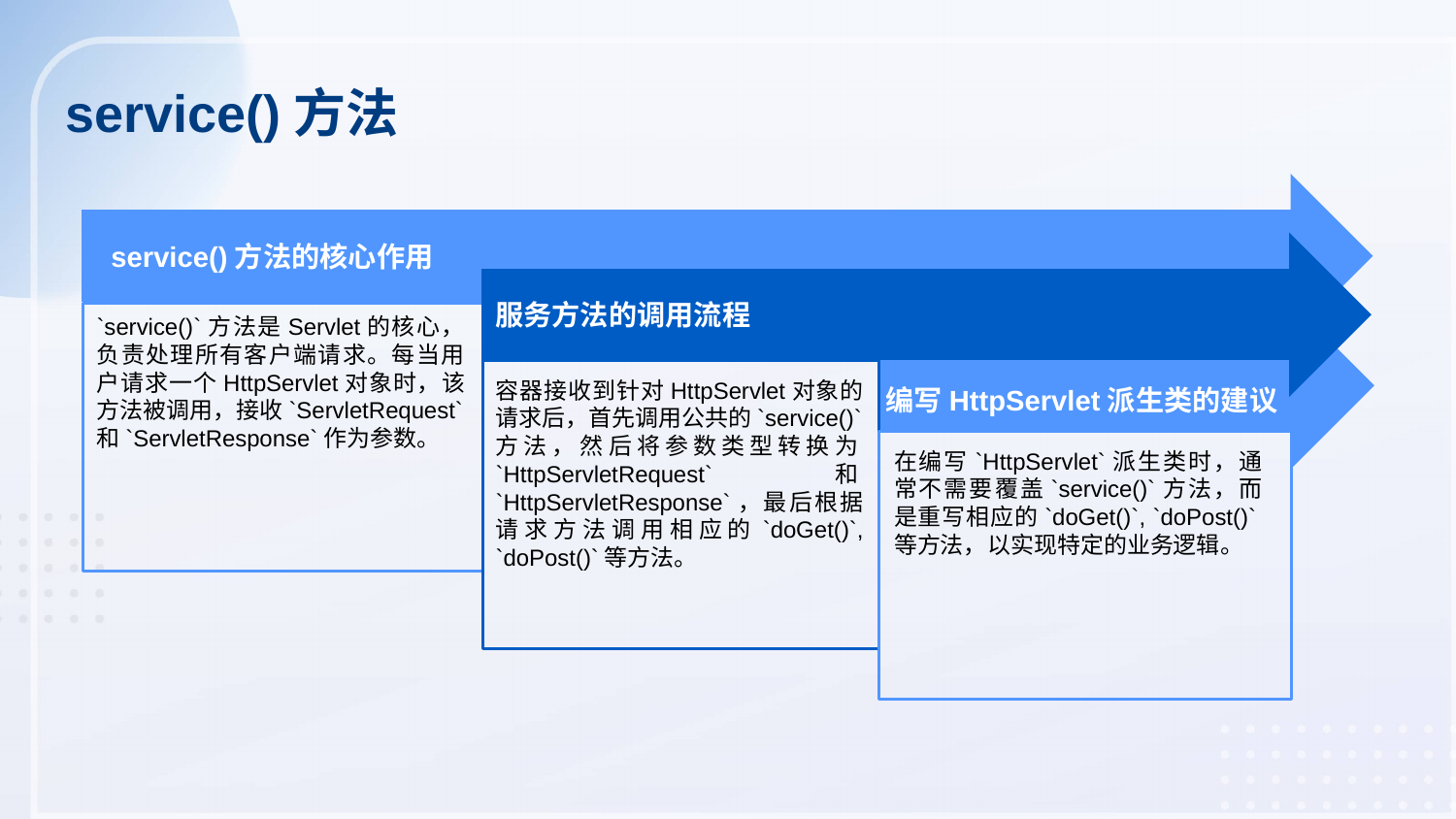

service()方法

service()方法的核心作用

服务方法的调用流程
`service()`方法是Servlet的核心，负责处理所有客户端请求。每当用户请求一个HttpServlet对象时，该方法被调用，接收`ServletRequest`和`ServletResponse`作为参数。

容器接收到针对HttpServlet对象的请求后，首先调用公共的`service()`方法，然后将参数类型转换为`HttpServletRequest`和`HttpServletResponse`，最后根据请求方法调用相应的`doGet()`, `doPost()`等方法。

编写HttpServlet派生类的建议

在编写`HttpServlet`派生类时，通常不需要覆盖`service()`方法，而是重写相应的`doGet()`, `doPost()`等方法，以实现特定的业务逻辑。